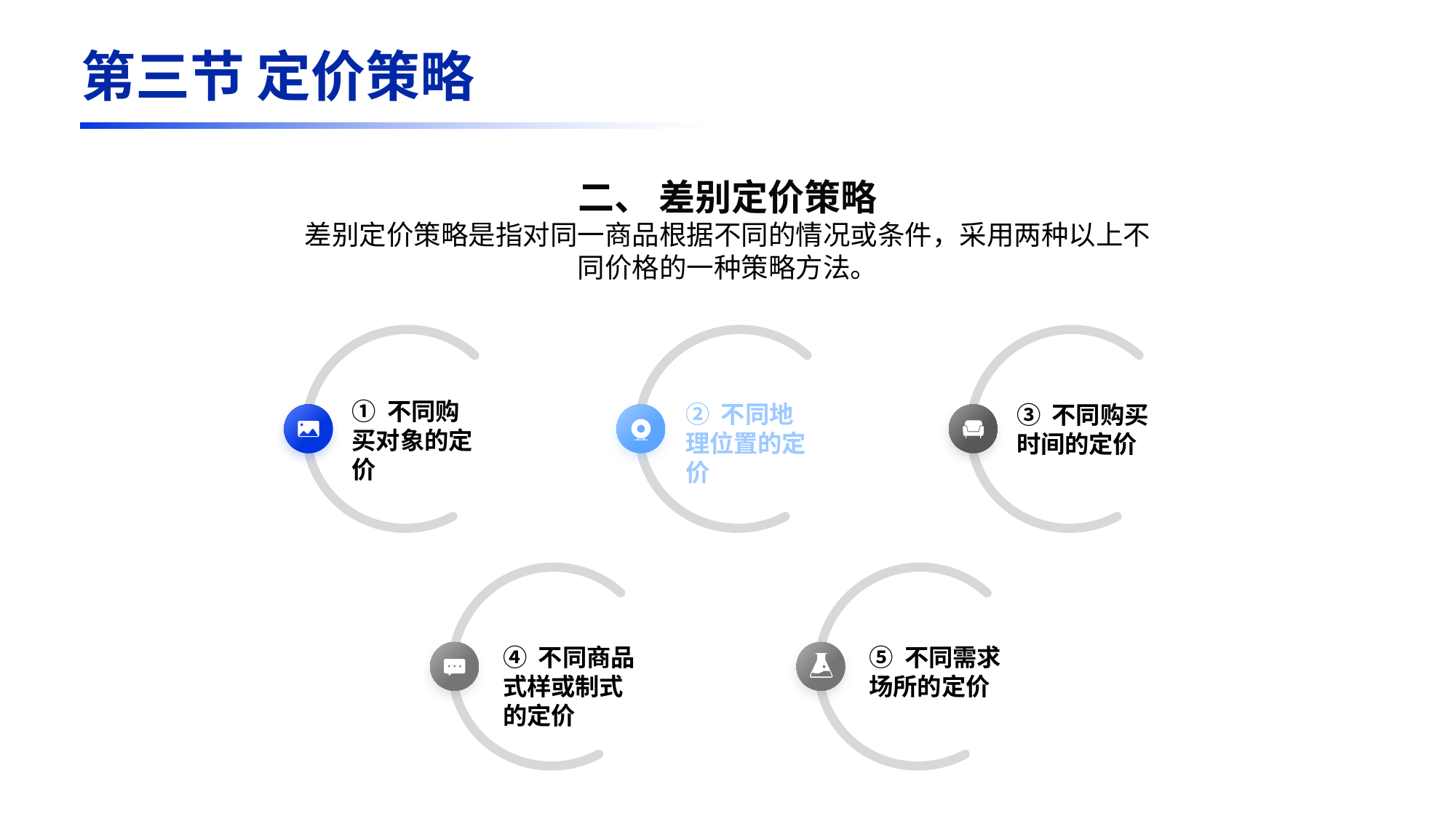

第三节 定价策略
二、 差别定价策略
差别定价策略是指对同一商品根据不同的情况或条件，采用两种以上不同价格的一种策略方法。

① 不同购买对象的定价

② 不同地理位置的定价

③ 不同购买时间的定价

④ 不同商品式样或制式的定价

⑤ 不同需求场所的定价